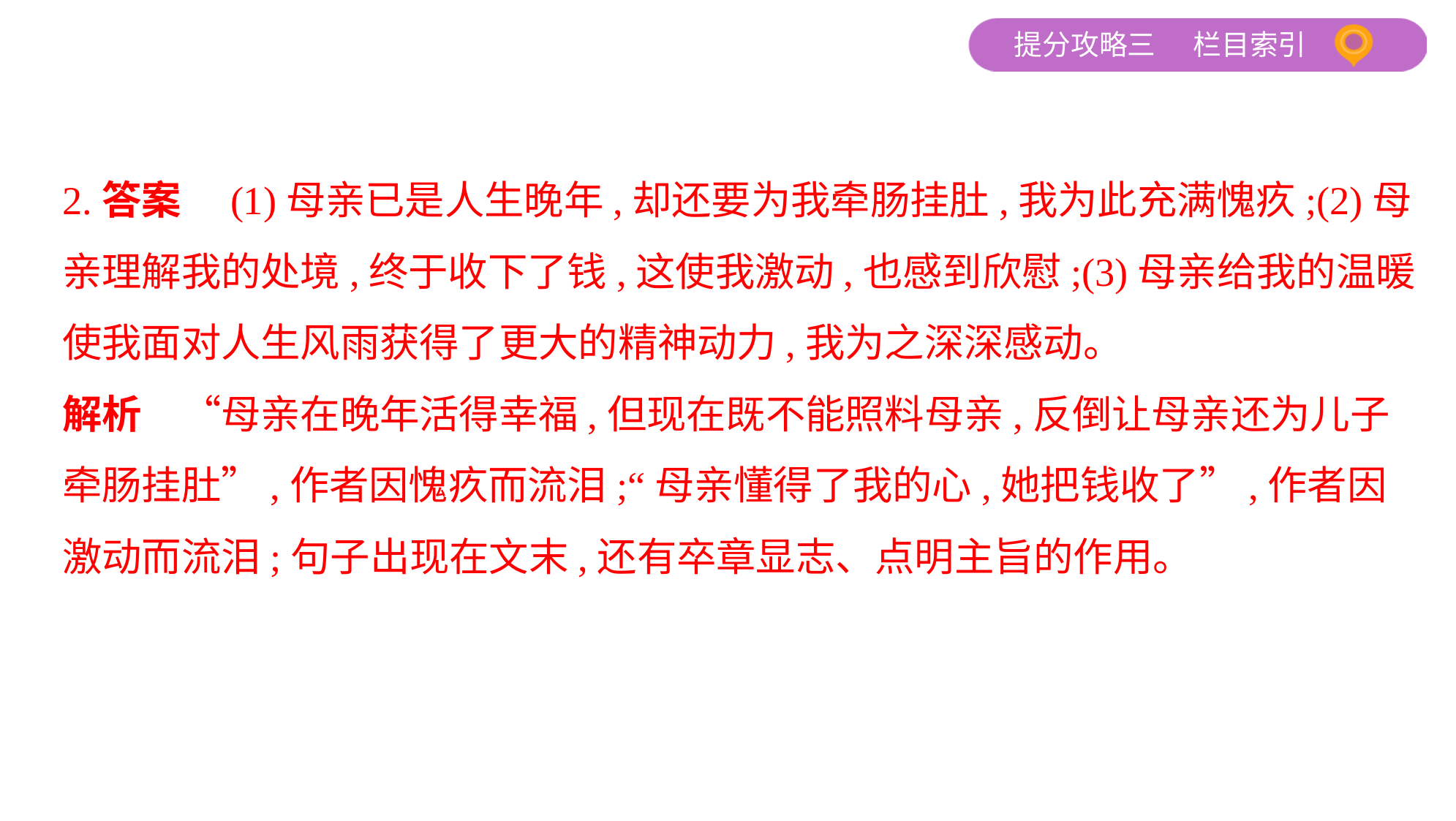

2.答案　(1)母亲已是人生晚年,却还要为我牵肠挂肚,我为此充满愧疚;(2)母
亲理解我的处境,终于收下了钱,这使我激动,也感到欣慰;(3)母亲给我的温暖
使我面对人生风雨获得了更大的精神动力,我为之深深感动。
解析　“母亲在晚年活得幸福,但现在既不能照料母亲,反倒让母亲还为儿子
牵肠挂肚”,作者因愧疚而流泪;“母亲懂得了我的心,她把钱收了”,作者因
激动而流泪;句子出现在文末,还有卒章显志、点明主旨的作用。